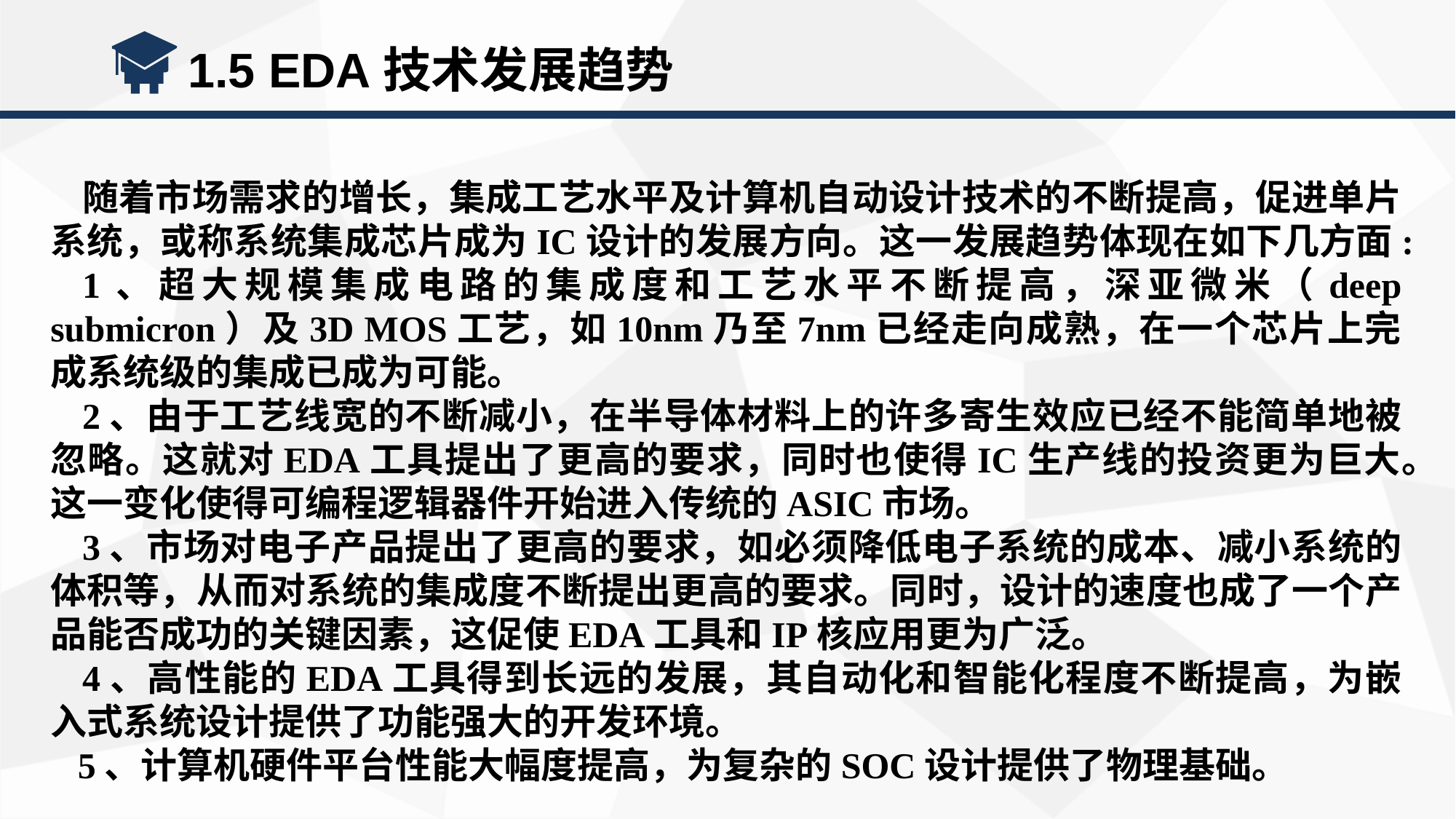

1.5 EDA技术发展趋势

随着市场需求的增长，集成工艺水平及计算机自动设计技术的不断提高，促进单片系统，或称系统集成芯片成为IC设计的发展方向。这一发展趋势体现在如下几方面:
1、超大规模集成电路的集成度和工艺水平不断提高，深亚微米（deep submicron）及3D MOS工艺，如10nm乃至7nm已经走向成熟，在一个芯片上完成系统级的集成已成为可能。
2、由于工艺线宽的不断减小，在半导体材料上的许多寄生效应已经不能简单地被忽略。这就对EDA工具提出了更高的要求，同时也使得IC生产线的投资更为巨大。这一变化使得可编程逻辑器件开始进入传统的ASIC市场。
3、市场对电子产品提出了更高的要求，如必须降低电子系统的成本、减小系统的体积等，从而对系统的集成度不断提出更高的要求。同时，设计的速度也成了一个产品能否成功的关键因素，这促使EDA工具和IP核应用更为广泛。
4、高性能的EDA工具得到长远的发展，其自动化和智能化程度不断提高，为嵌入式系统设计提供了功能强大的开发环境。
   5、计算机硬件平台性能大幅度提高，为复杂的SOC设计提供了物理基础。